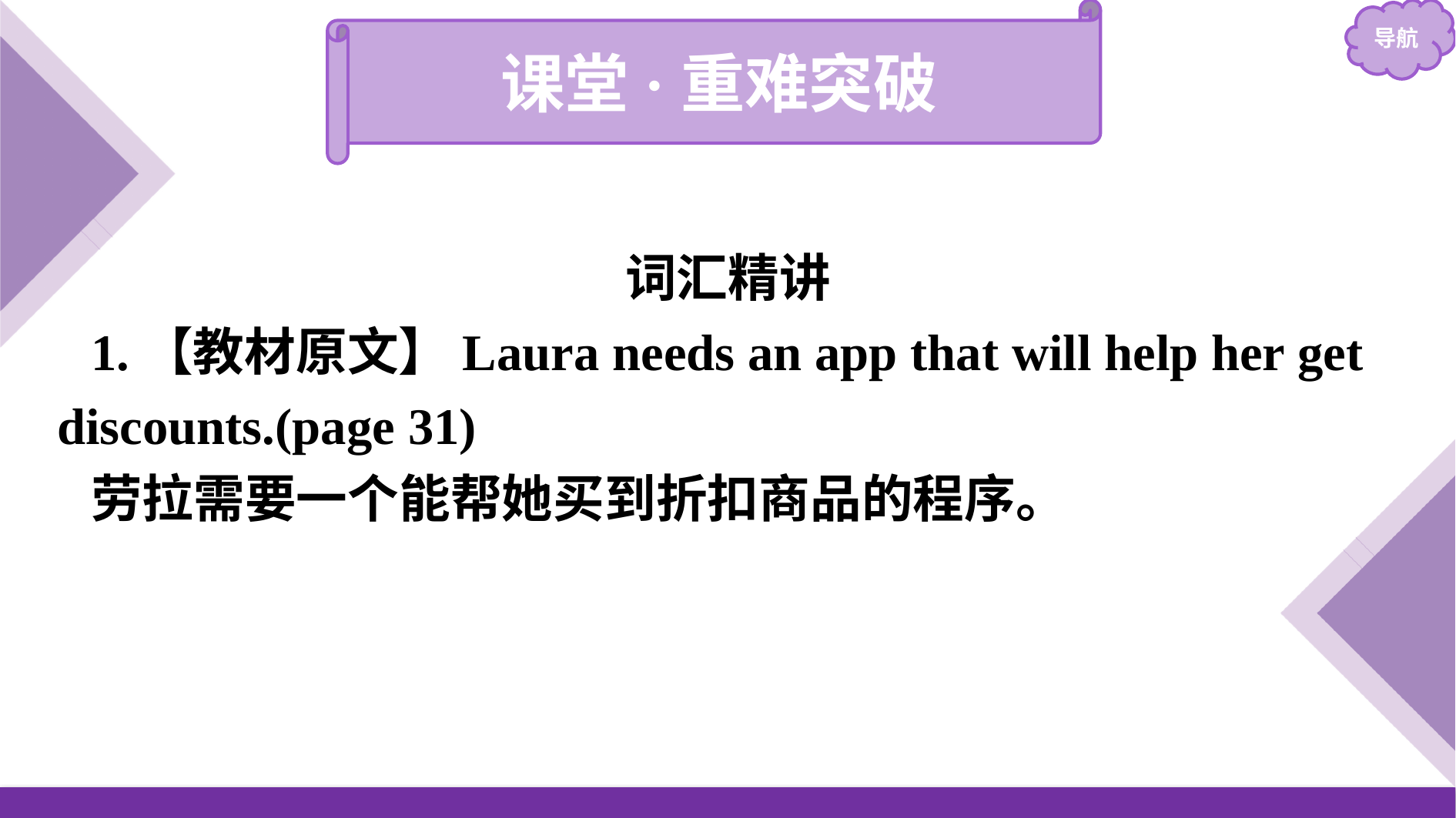

课堂·重难突破
词汇精讲
1.【教材原文】Laura needs an app that will help her get discounts.(page 31)
劳拉需要一个能帮她买到折扣商品的程序。